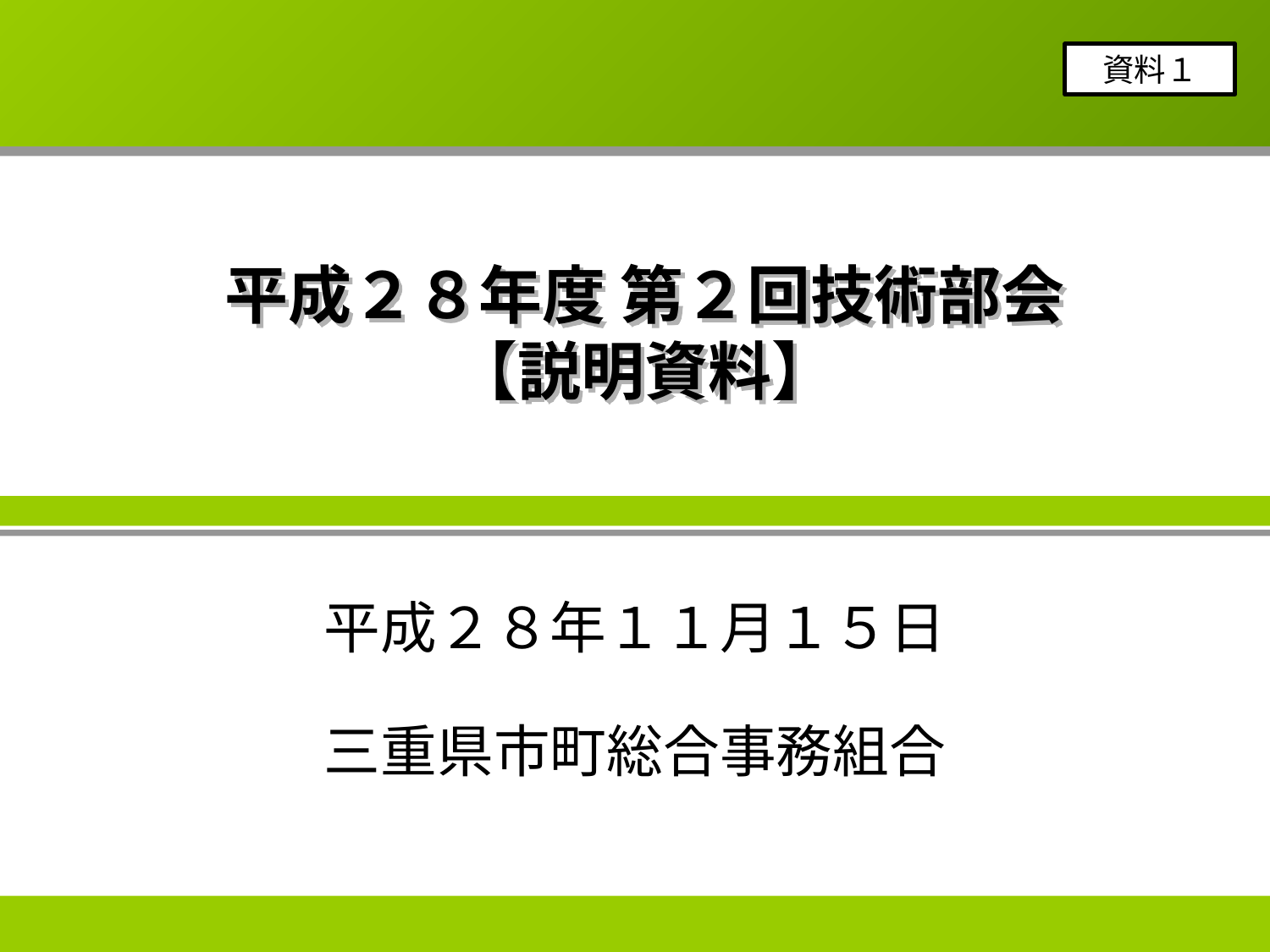

資料１
# 平成２８年度 第２回技術部会 【説明資料】
平成２８年１１月１５日

三重県市町総合事務組合